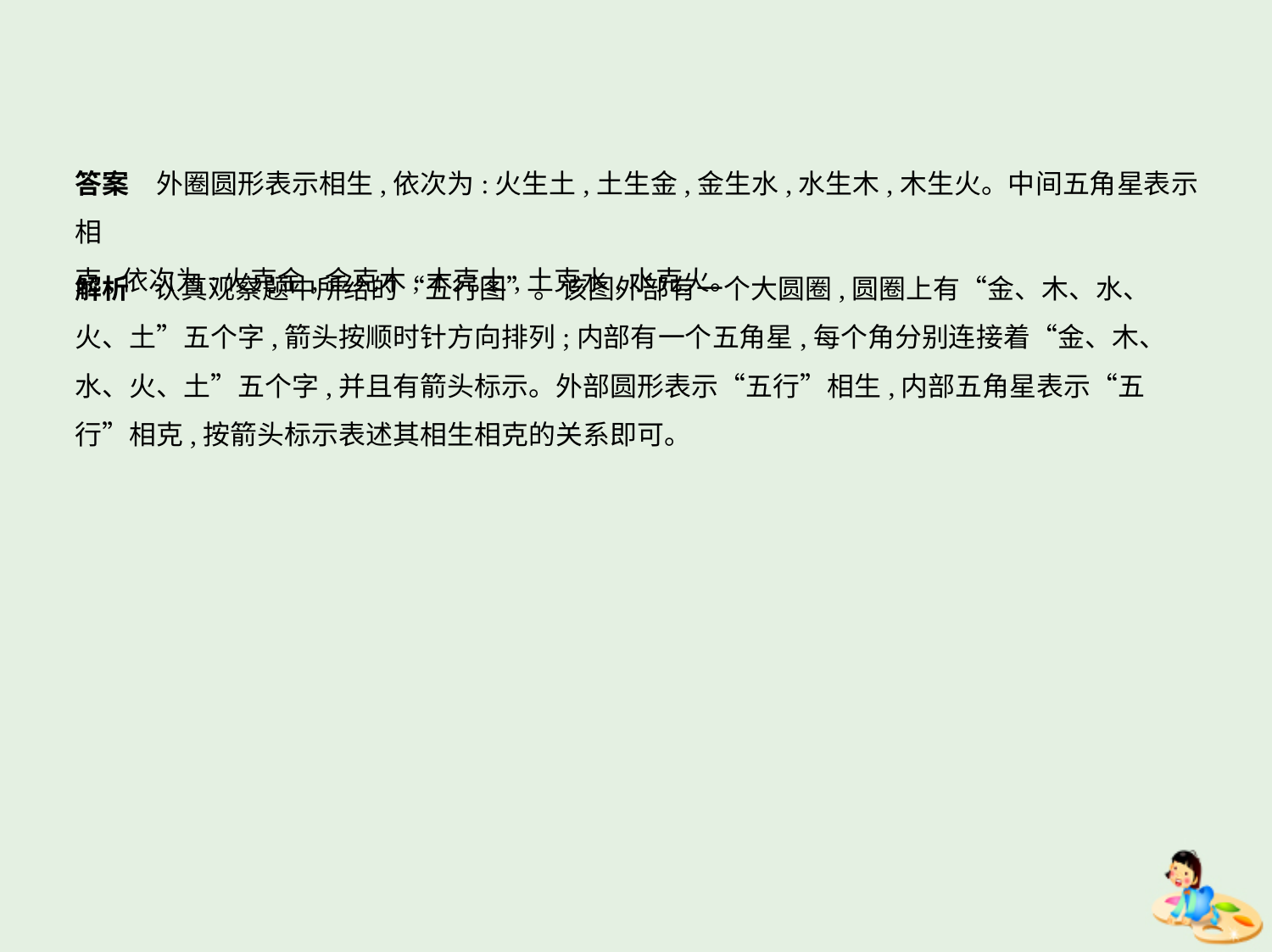

答案　外圈圆形表示相生,依次为:火生土,土生金,金生水,水生木,木生火。中间五角星表示相
克,依次为:火克金,金克木,木克土,土克水,水克火。
解析    认真观察题中所给的“五行图”。该图外部有一个大圆圈,圆圈上有“金、木、水、
火、土”五个字,箭头按顺时针方向排列;内部有一个五角星,每个角分别连接着“金、木、
水、火、土”五个字,并且有箭头标示。外部圆形表示“五行”相生,内部五角星表示“五
行”相克,按箭头标示表述其相生相克的关系即可。